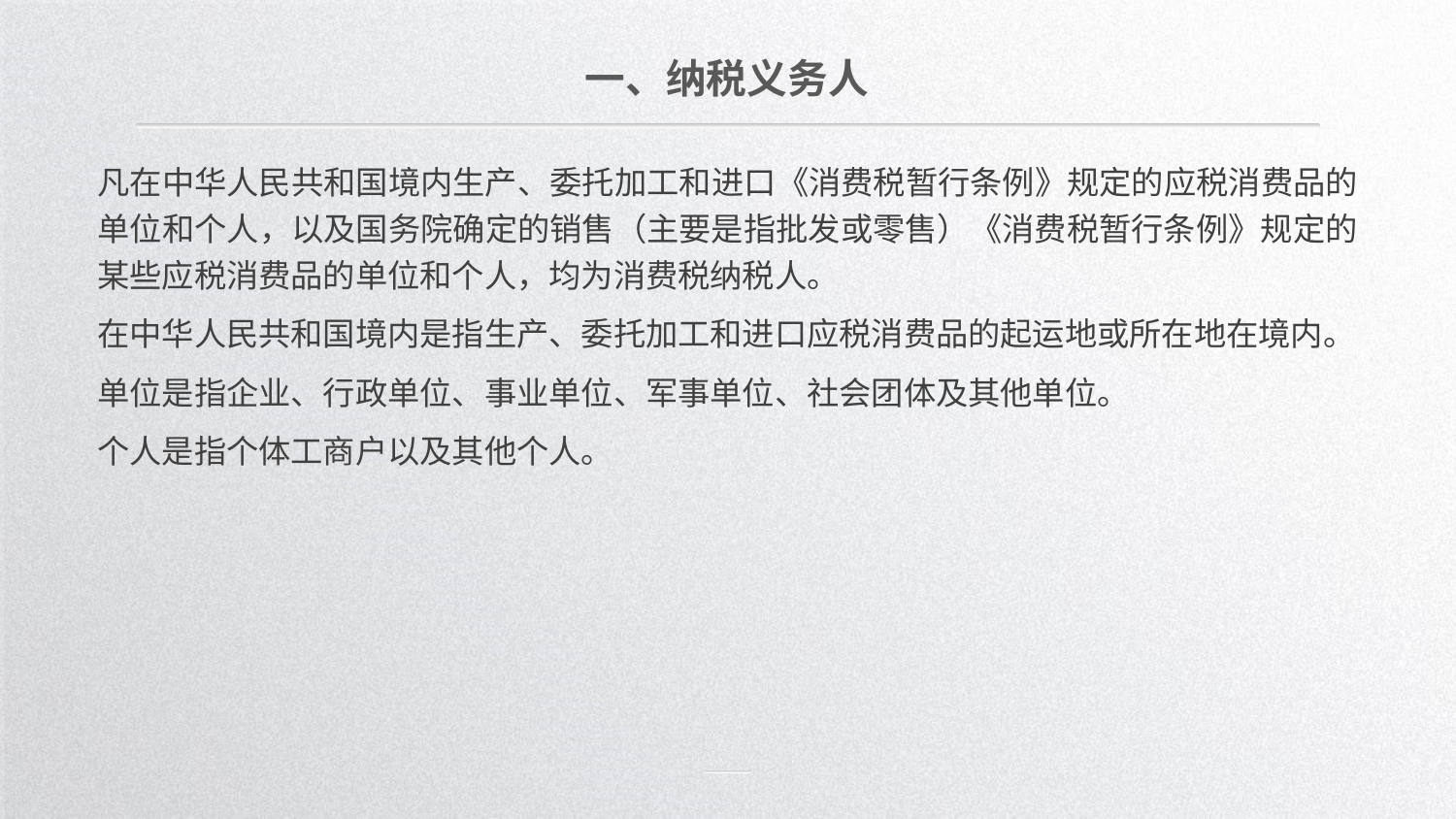

一、纳税义务人
凡在中华人民共和国境内生产、委托加工和进口《消费税暂行条例》规定的应税消费品的单位和个人，以及国务院确定的销售（主要是指批发或零售）《消费税暂行条例》规定的某些应税消费品的单位和个人，均为消费税纳税人。
在中华人民共和国境内是指生产、委托加工和进口应税消费品的起运地或所在地在境内。
单位是指企业、行政单位、事业单位、军事单位、社会团体及其他单位。
个人是指个体工商户以及其他个人。